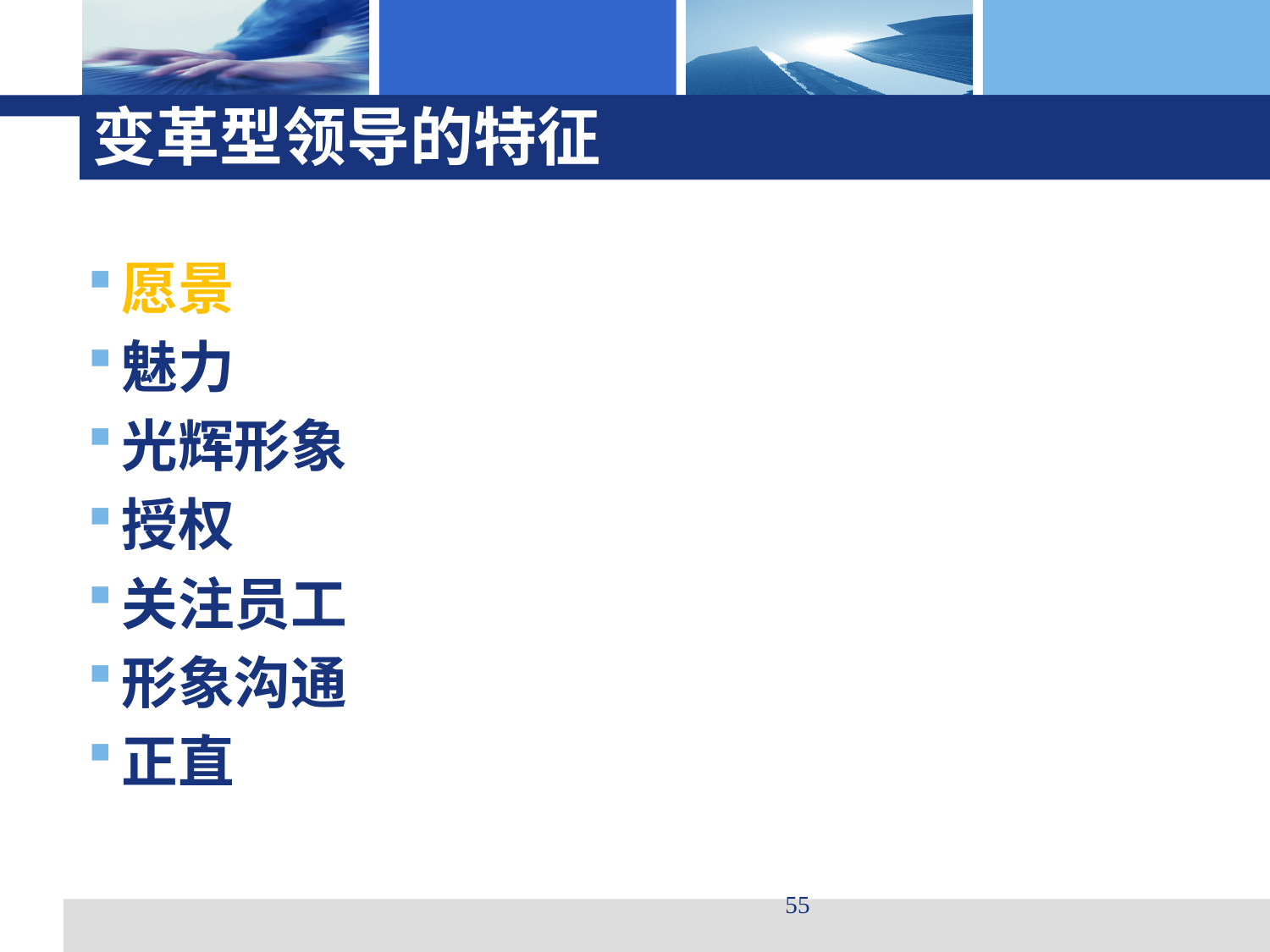

# 变革型领导的特征
愿景
魅力
光辉形象
授权
关注员工
形象沟通
正直

55